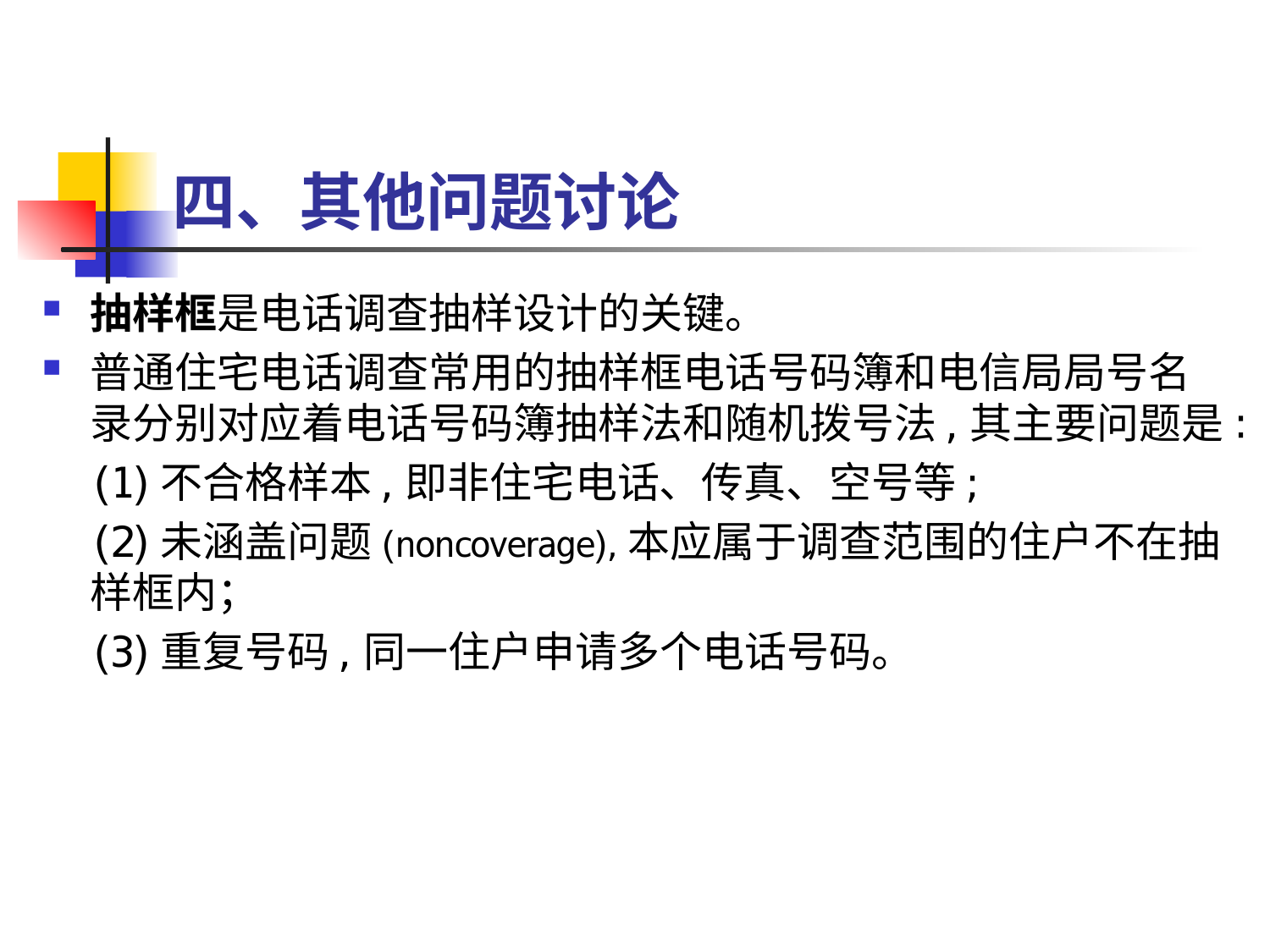

# 四、其他问题讨论
抽样框是电话调查抽样设计的关键。
普通住宅电话调查常用的抽样框电话号码簿和电信局局号名录分别对应着电话号码簿抽样法和随机拨号法,其主要问题是:
    (1)不合格样本,即非住宅电话、传真、空号等;
    (2)未涵盖问题(noncoverage),本应属于调查范围的住户不在抽样框内；
    (3)重复号码,同一住户申请多个电话号码。